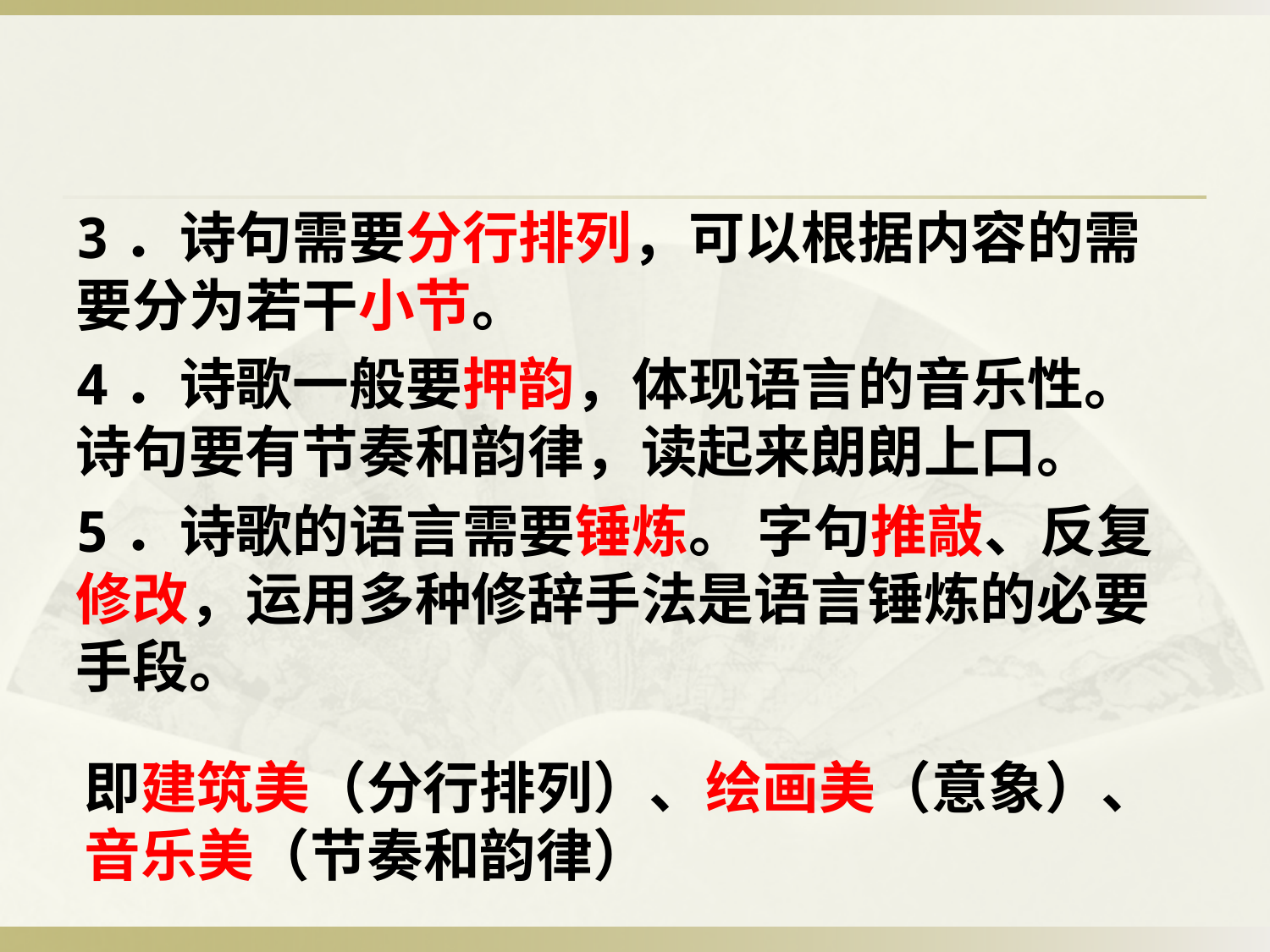

3．诗句需要分行排列，可以根据内容的需要分为若干小节。
4．诗歌一般要押韵，体现语言的音乐性。 诗句要有节奏和韵律，读起来朗朗上口。
5．诗歌的语言需要锤炼。 字句推敲、反复修改，运用多种修辞手法是语言锤炼的必要手段。

即建筑美（分行排列）、绘画美（意象）、
音乐美（节奏和韵律）